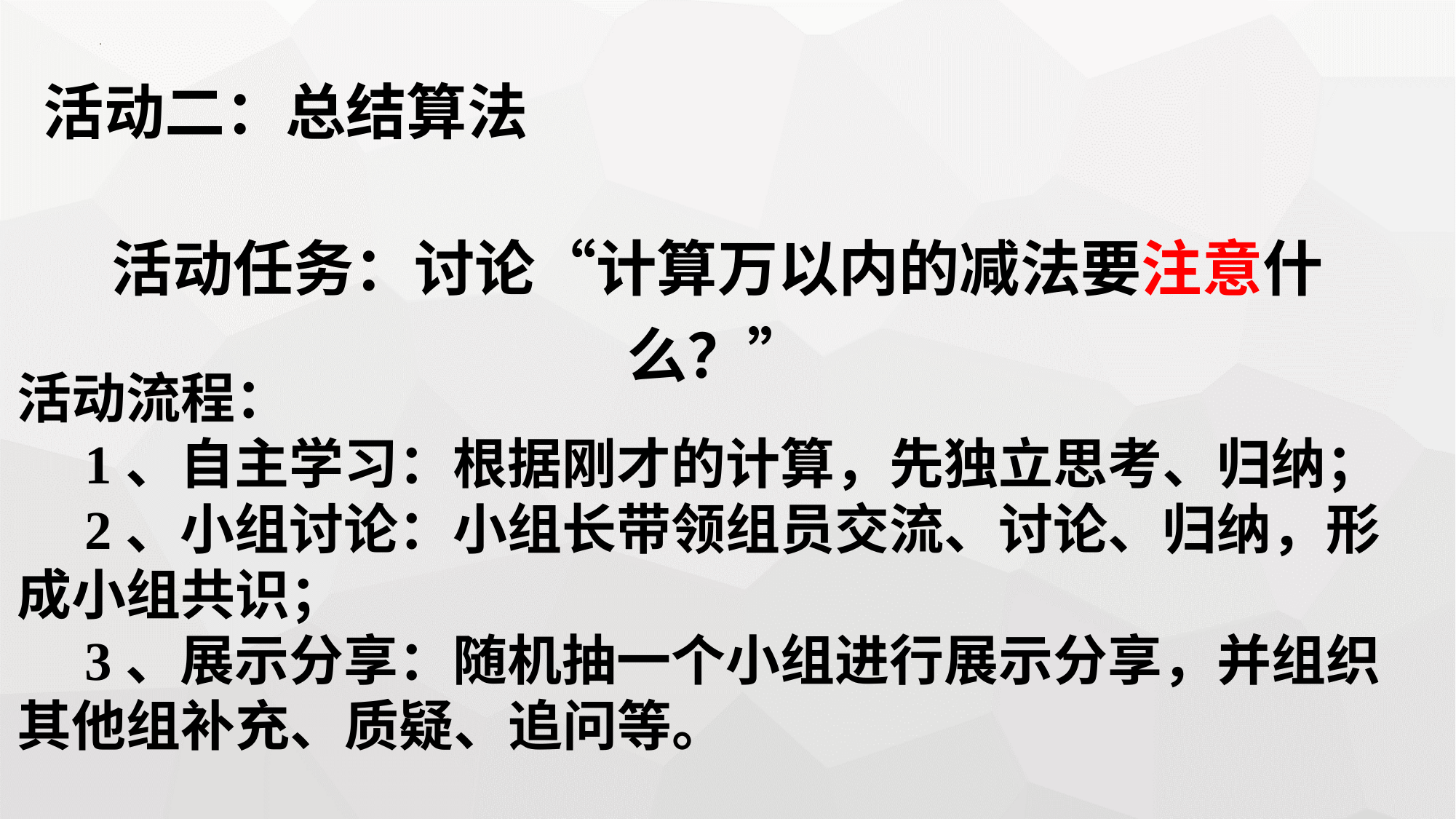

活动二：总结算法
活动任务：讨论“计算万以内的减法要注意什么？”

活动流程：
     1、自主学习：根据刚才的计算，先独立思考、归纳；
     2、小组讨论：小组长带领组员交流、讨论、归纳，形成小组共识；
     3、展示分享：随机抽一个小组进行展示分享，并组织其他组补充、质疑、追问等。